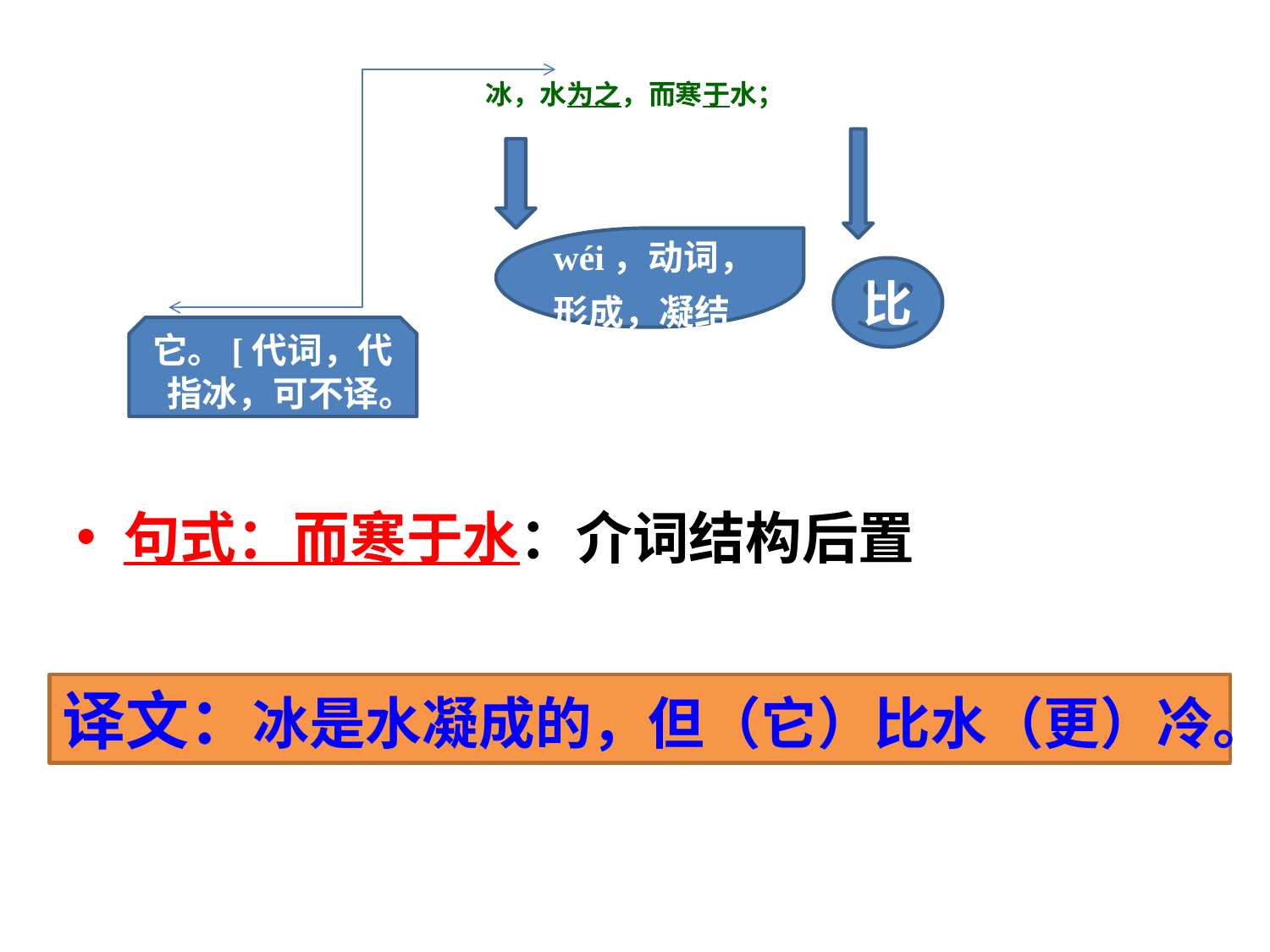

# 冰，水为之，而寒于水；

wéi，动词，形成，凝结
比
它。[代词，代指冰，可不译。
句式：而寒于水：介词结构后置
译文：冰是水凝成的，但（它）比水（更）冷。